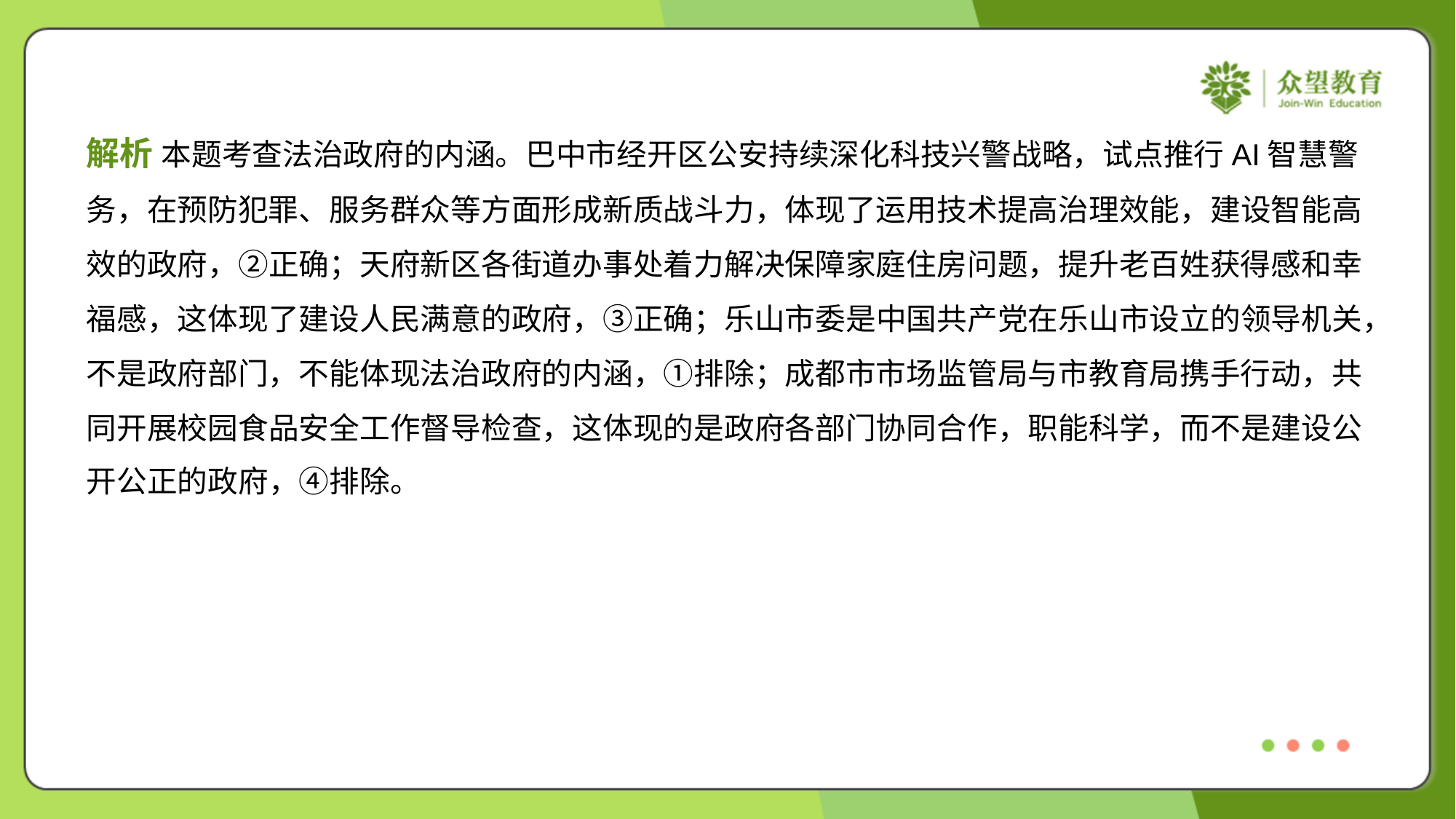

解析 本题考查法治政府的内涵。巴中市经开区公安持续深化科技兴警战略，试点推行AI智慧警
务，在预防犯罪、服务群众等方面形成新质战斗力，体现了运用技术提高治理效能，建设智能高
效的政府，②正确；天府新区各街道办事处着力解决保障家庭住房问题，提升老百姓获得感和幸
福感，这体现了建设人民满意的政府，③正确；乐山市委是中国共产党在乐山市设立的领导机关，
不是政府部门，不能体现法治政府的内涵，①排除；成都市市场监管局与市教育局携手行动，共
同开展校园食品安全工作督导检查，这体现的是政府各部门协同合作，职能科学，而不是建设公
开公正的政府，④排除。